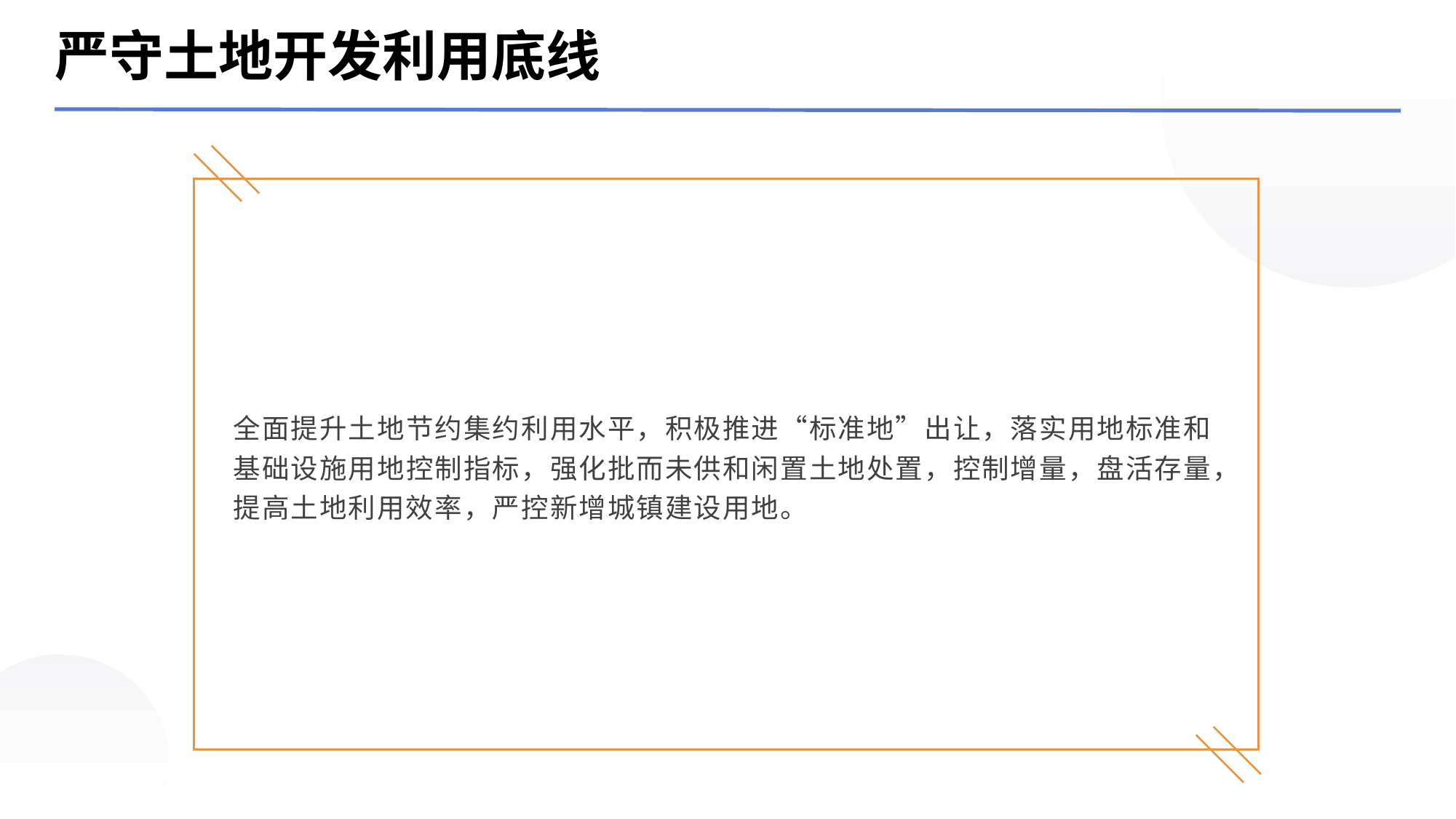

严守土地开发利用底线

全面提升土地节约集约利用水平，积极推进“标准地”出让，落实用地标准和基础设施用地控制指标，强化批而未供和闲置土地处置，控制增量，盘活存量，提高土地利用效率，严控新增城镇建设用地。